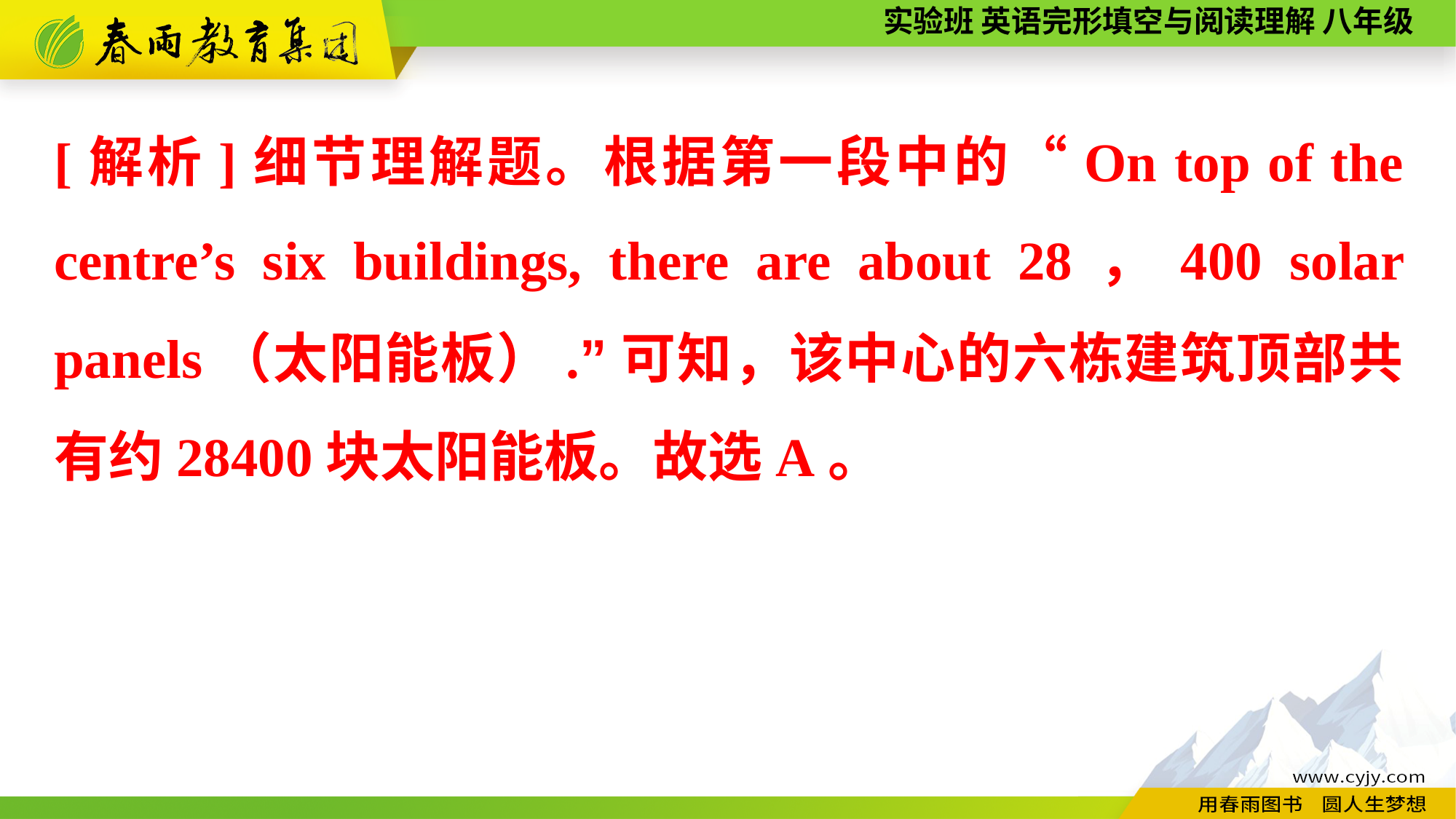

[解析]细节理解题。根据第一段中的“On top of the centre’s six buildings, there are about 28，400 solar panels（太阳能板）.”可知，该中心的六栋建筑顶部共有约28400块太阳能板。故选A。